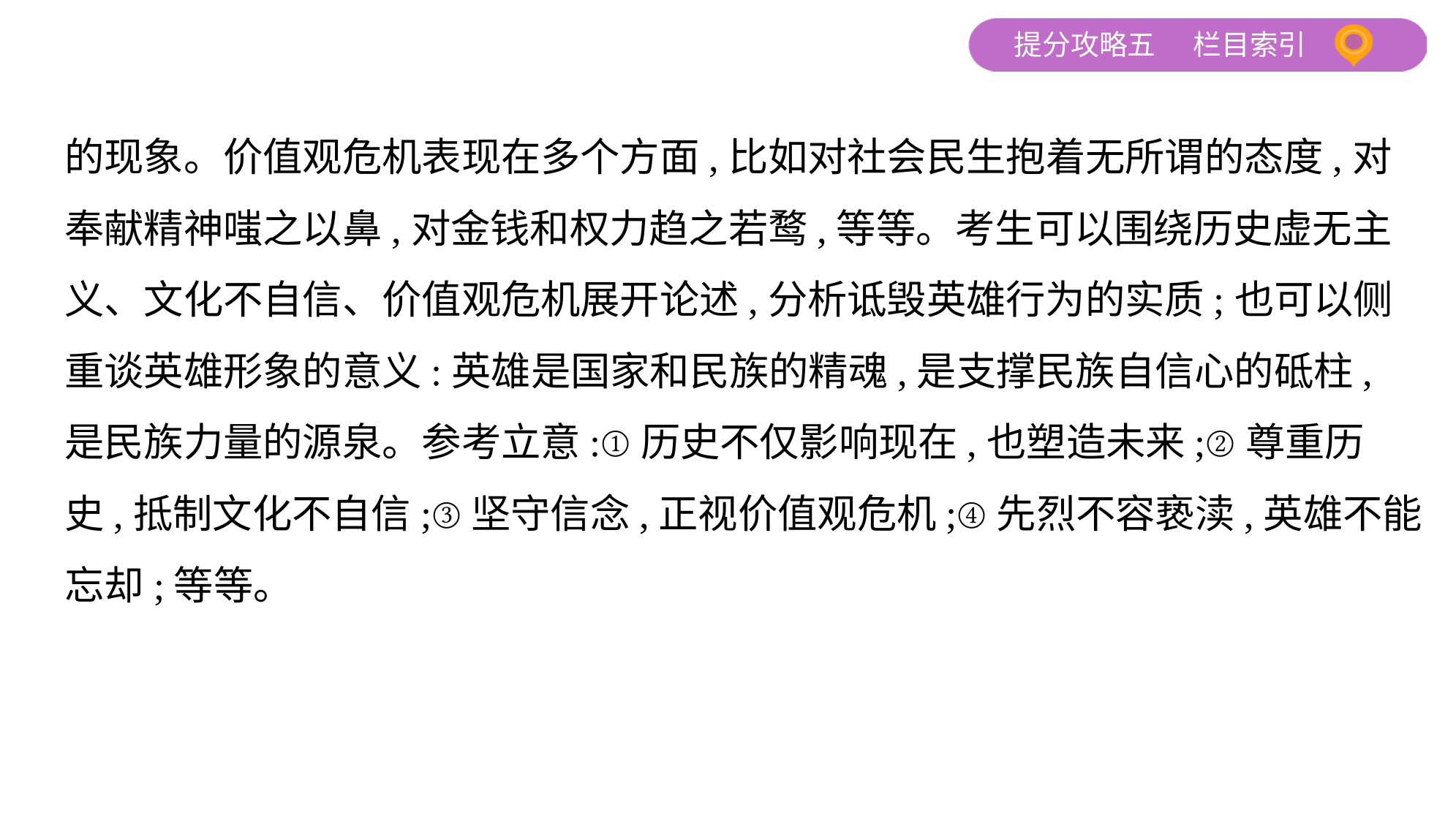

的现象。价值观危机表现在多个方面,比如对社会民生抱着无所谓的态度,对
奉献精神嗤之以鼻,对金钱和权力趋之若鹜,等等。考生可以围绕历史虚无主
义、文化不自信、价值观危机展开论述,分析诋毁英雄行为的实质;也可以侧
重谈英雄形象的意义:英雄是国家和民族的精魂,是支撑民族自信心的砥柱,
是民族力量的源泉。参考立意:①历史不仅影响现在,也塑造未来;②尊重历
史,抵制文化不自信;③坚守信念,正视价值观危机;④先烈不容亵渎,英雄不能
忘却;等等。